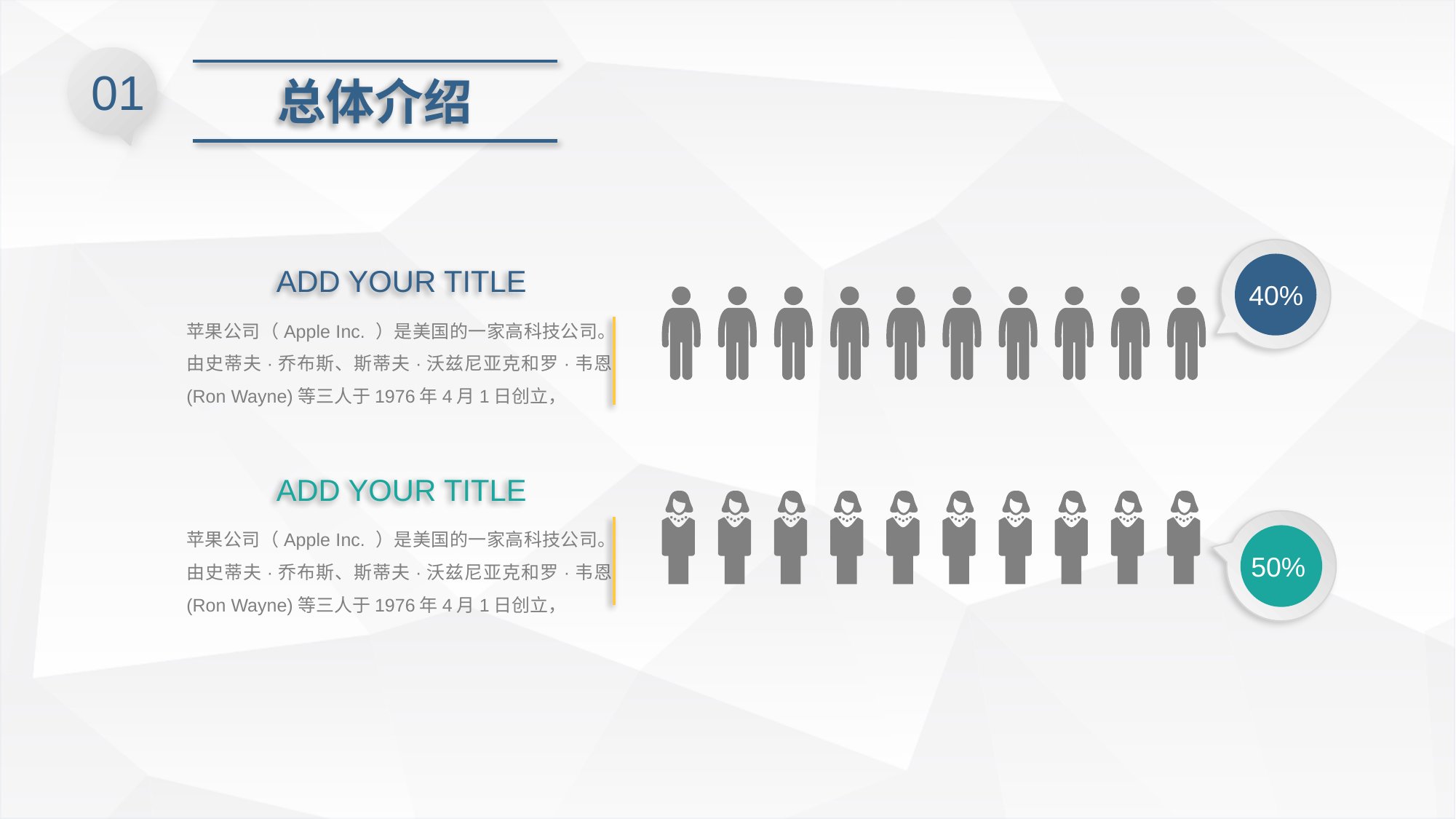

01
总体介绍

40%
ADD YOUR TITLE

苹果公司（Apple Inc. ）是美国的一家高科技公司。由史蒂夫·乔布斯、斯蒂夫·沃兹尼亚克和罗·韦恩(Ron Wayne)等三人于1976年4月1日创立，
ADD YOUR TITLE

50%
苹果公司（Apple Inc. ）是美国的一家高科技公司。由史蒂夫·乔布斯、斯蒂夫·沃兹尼亚克和罗·韦恩(Ron Wayne)等三人于1976年4月1日创立，